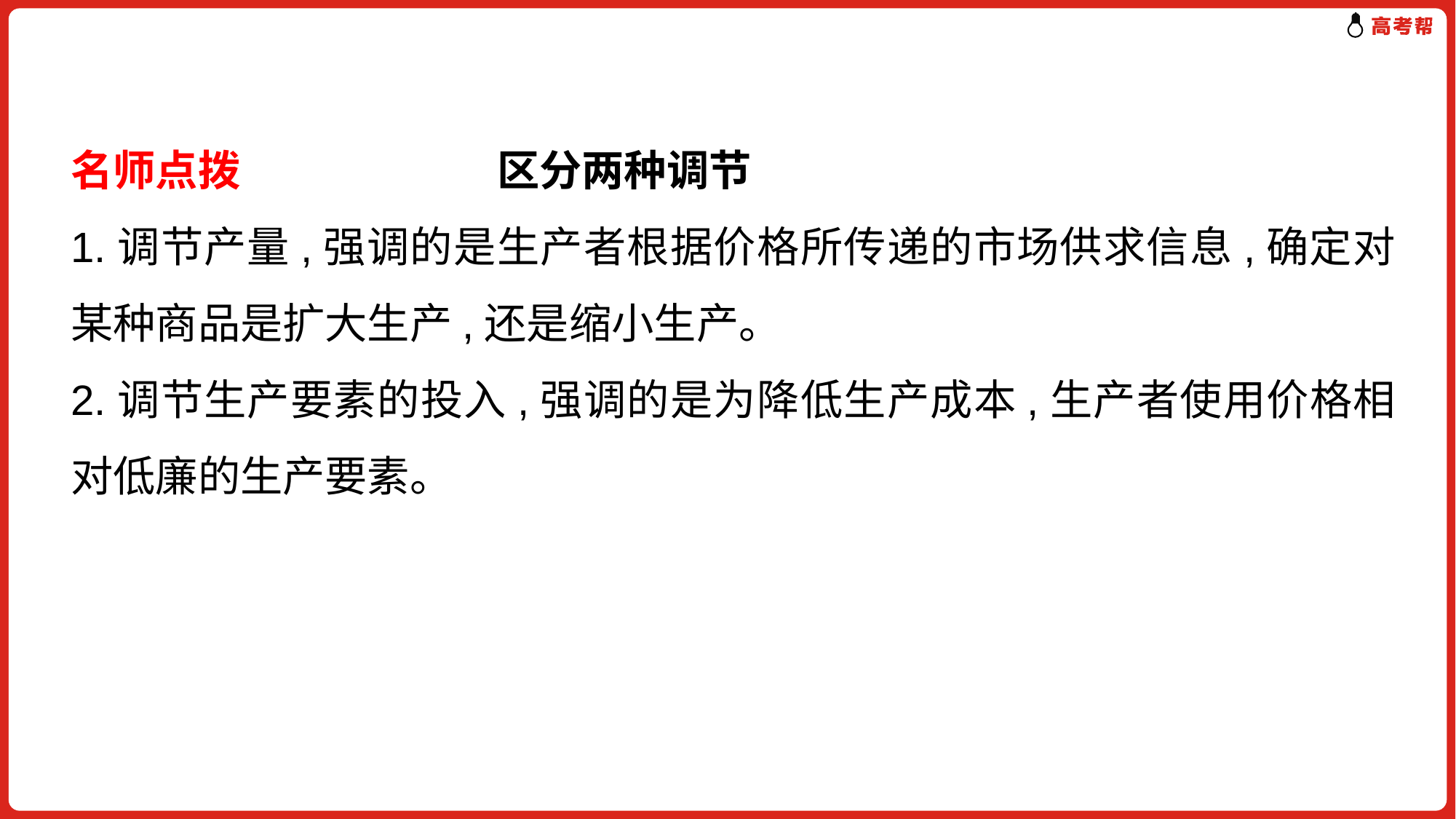

名师点拨	                      区分两种调节
1.调节产量,强调的是生产者根据价格所传递的市场供求信息,确定对某种商品是扩大生产,还是缩小生产。
2.调节生产要素的投入,强调的是为降低生产成本,生产者使用价格相对低廉的生产要素。